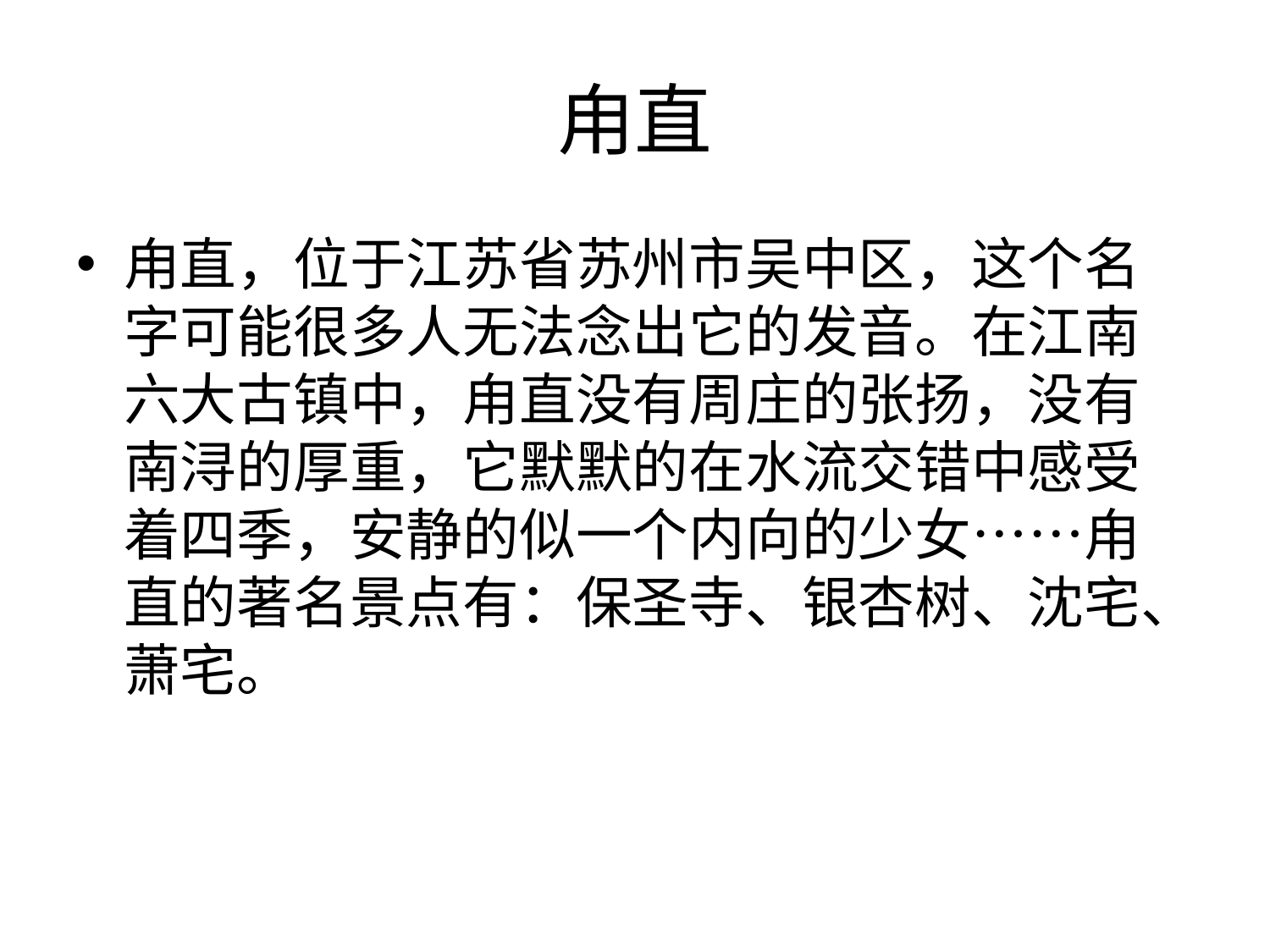

# 甪直
甪直，位于江苏省苏州市吴中区，这个名字可能很多人无法念出它的发音。在江南六大古镇中，甪直没有周庄的张扬，没有南浔的厚重，它默默的在水流交错中感受着四季，安静的似一个内向的少女……甪直的著名景点有：保圣寺、银杏树、沈宅、萧宅。